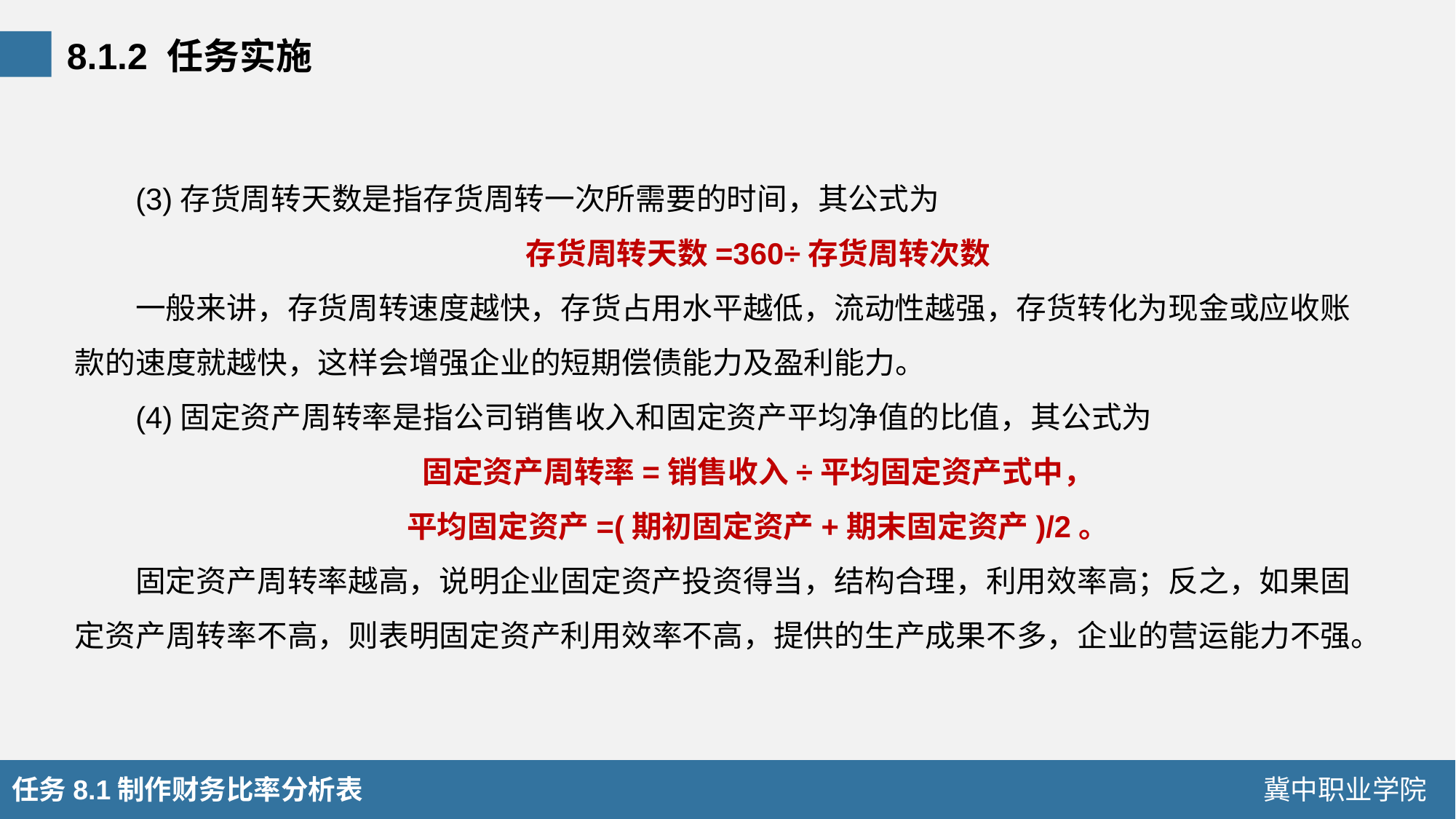

8.1.2 任务实施
(3)存货周转天数是指存货周转一次所需要的时间，其公式为
存货周转天数=360÷存货周转次数
一般来讲，存货周转速度越快，存货占用水平越低，流动性越强，存货转化为现金或应收账款的速度就越快，这样会增强企业的短期偿债能力及盈利能力。
(4)固定资产周转率是指公司销售收入和固定资产平均净值的比值，其公式为
固定资产周转率=销售收入÷平均固定资产式中，
平均固定资产=(期初固定资产+期末固定资产)/2。
固定资产周转率越高，说明企业固定资产投资得当，结构合理，利用效率高；反之，如果固定资产周转率不高，则表明固定资产利用效率不高，提供的生产成果不多，企业的营运能力不强。

任务8.1制作财务比率分析表
冀中职业学院